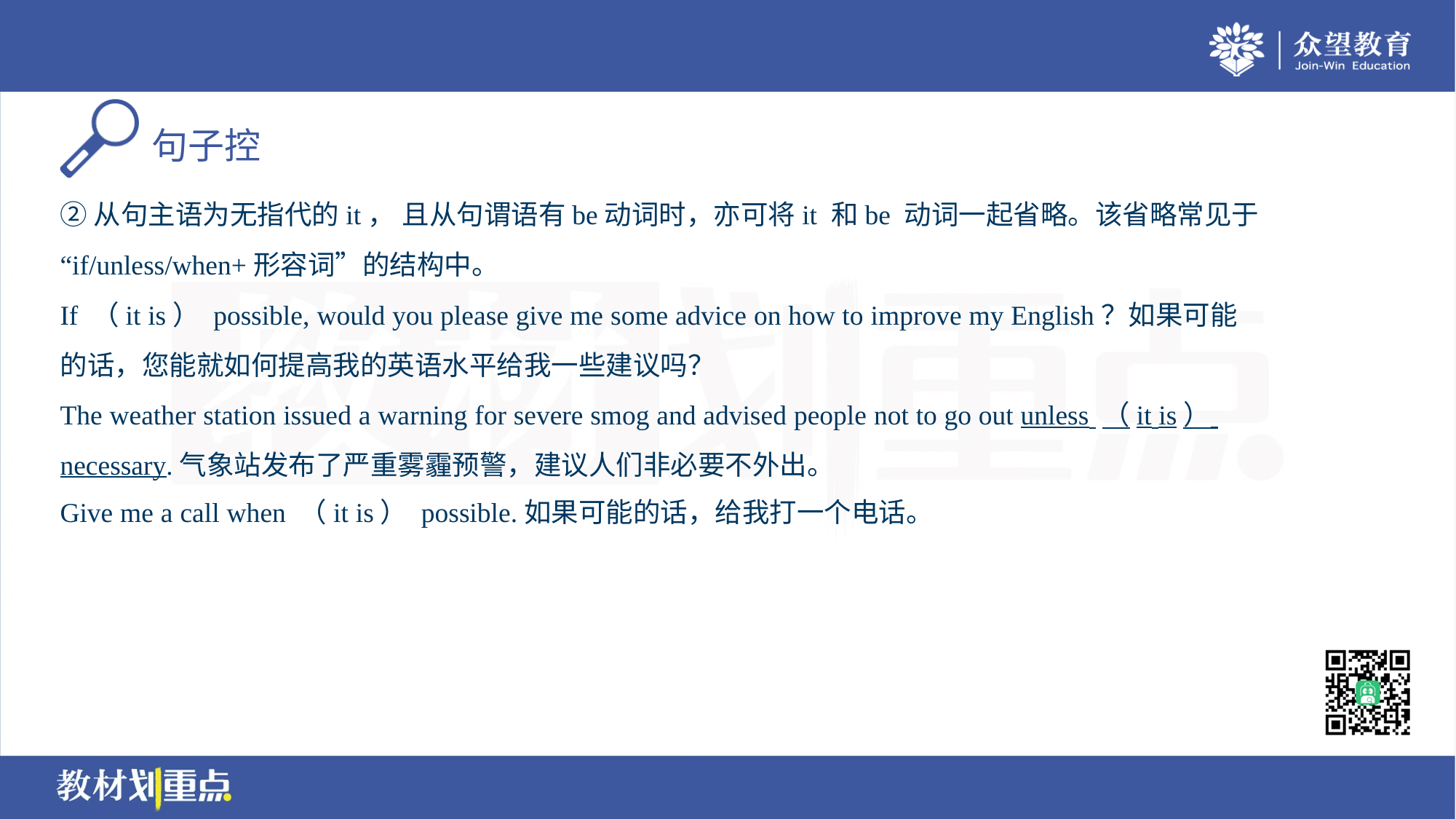

②从句主语为无指代的it， 且从句谓语有be动词时，亦可将it 和be 动词一起省略。该省略常见于
“if/unless/when+形容词”的结构中。
If （it is） possible, would you please give me some advice on how to improve my English？如果可能
的话，您能就如何提高我的英语水平给我一些建议吗？
The weather station issued a warning for severe smog and advised people not to go out unless （it is）
necessary.气象站发布了严重雾霾预警，建议人们非必要不外出。
Give me a call when （it is） possible.如果可能的话，给我打一个电话。